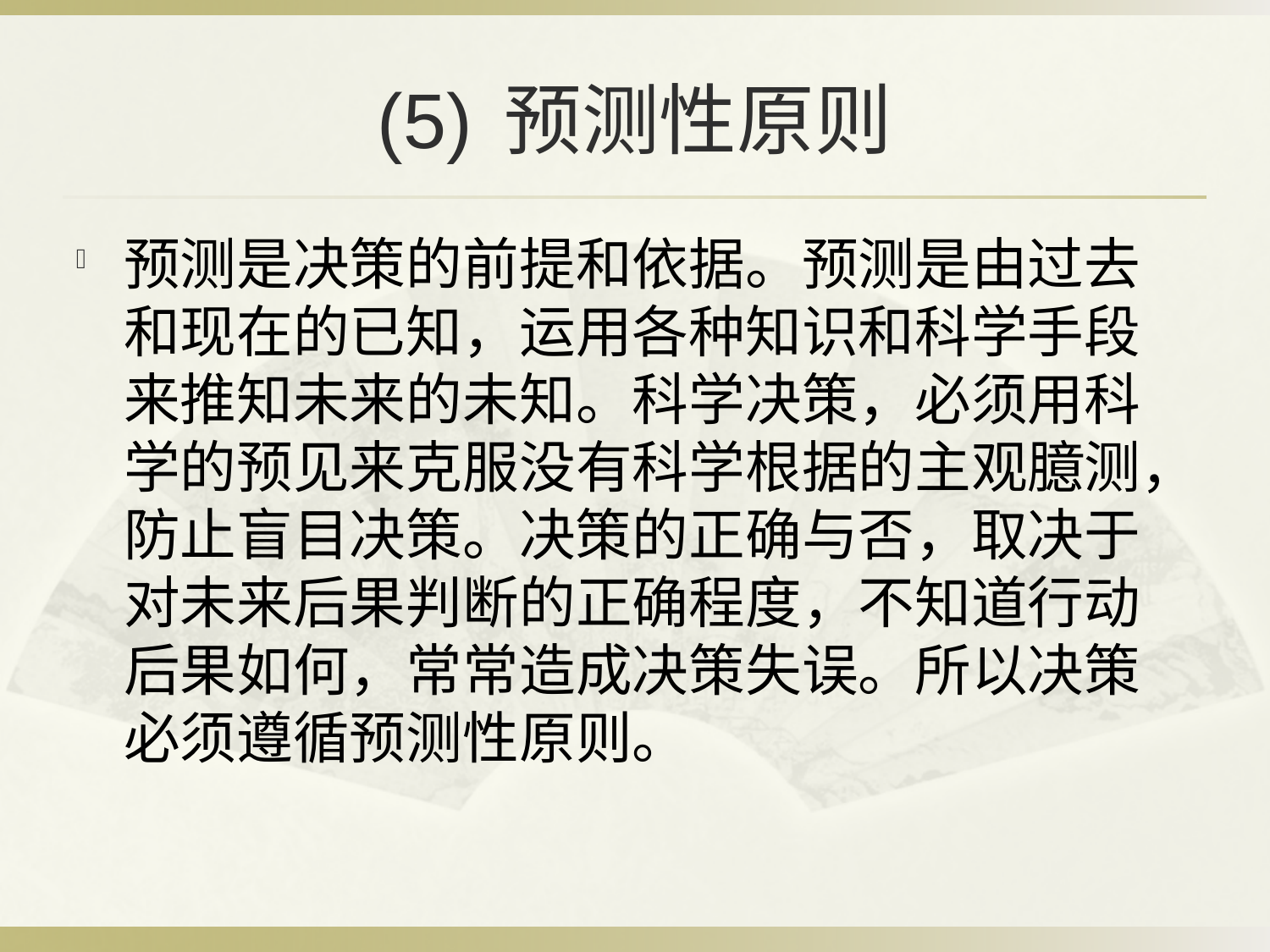

# (5)	预测性原则
预测是决策的前提和依据。预测是由过去和现在的已知，运用各种知识和科学手段来推知未来的未知。科学决策，必须用科学的预见来克服没有科学根据的主观臆测，防止盲目决策。决策的正确与否，取决于对未来后果判断的正确程度，不知道行动后果如何，常常造成决策失误。所以决策必须遵循预测性原则。